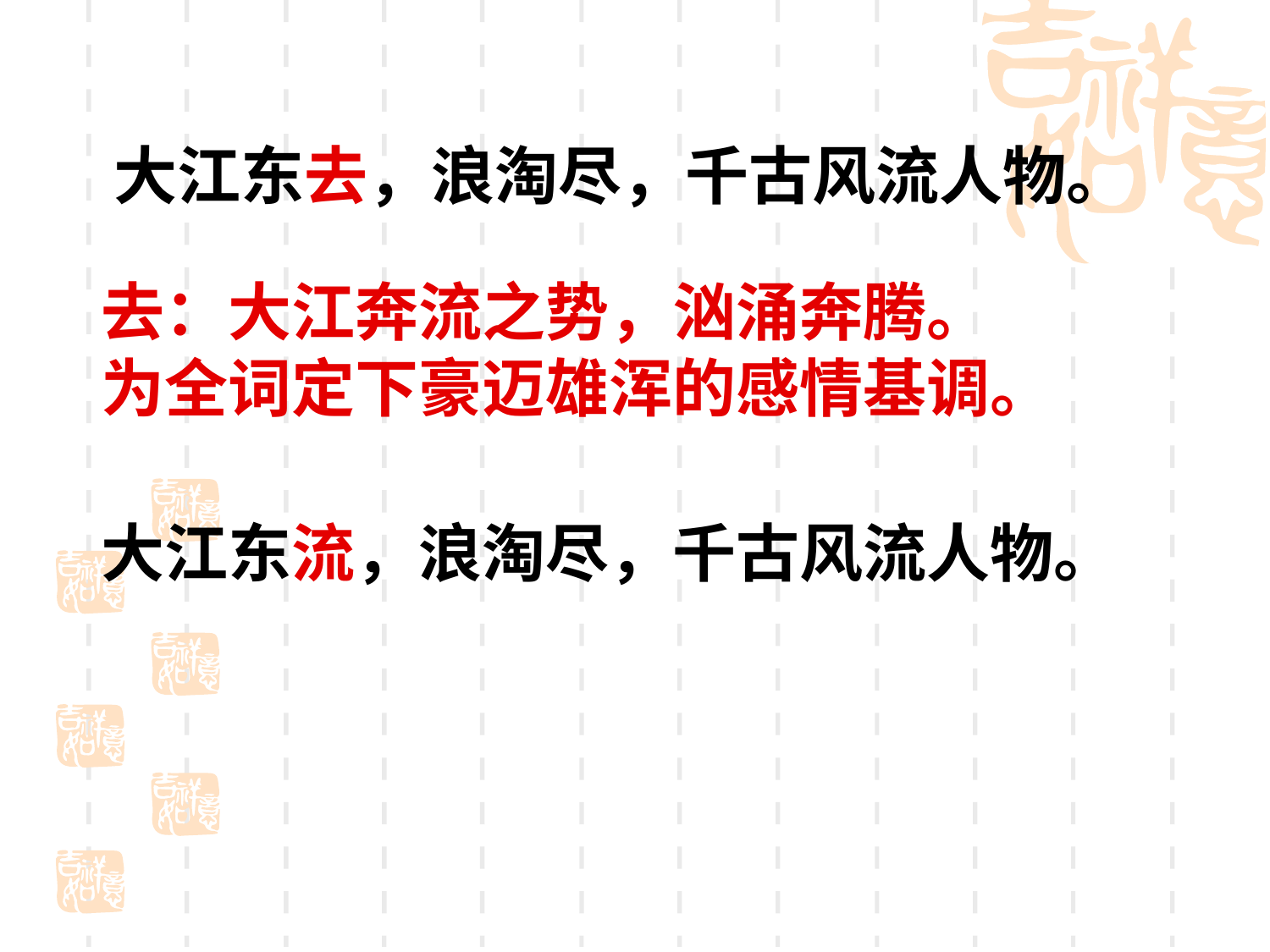

大江东去，浪淘尽，千古风流人物。
去：大江奔流之势，汹涌奔腾。为全词定下豪迈雄浑的感情基调。
大江东流，浪淘尽，千古风流人物。